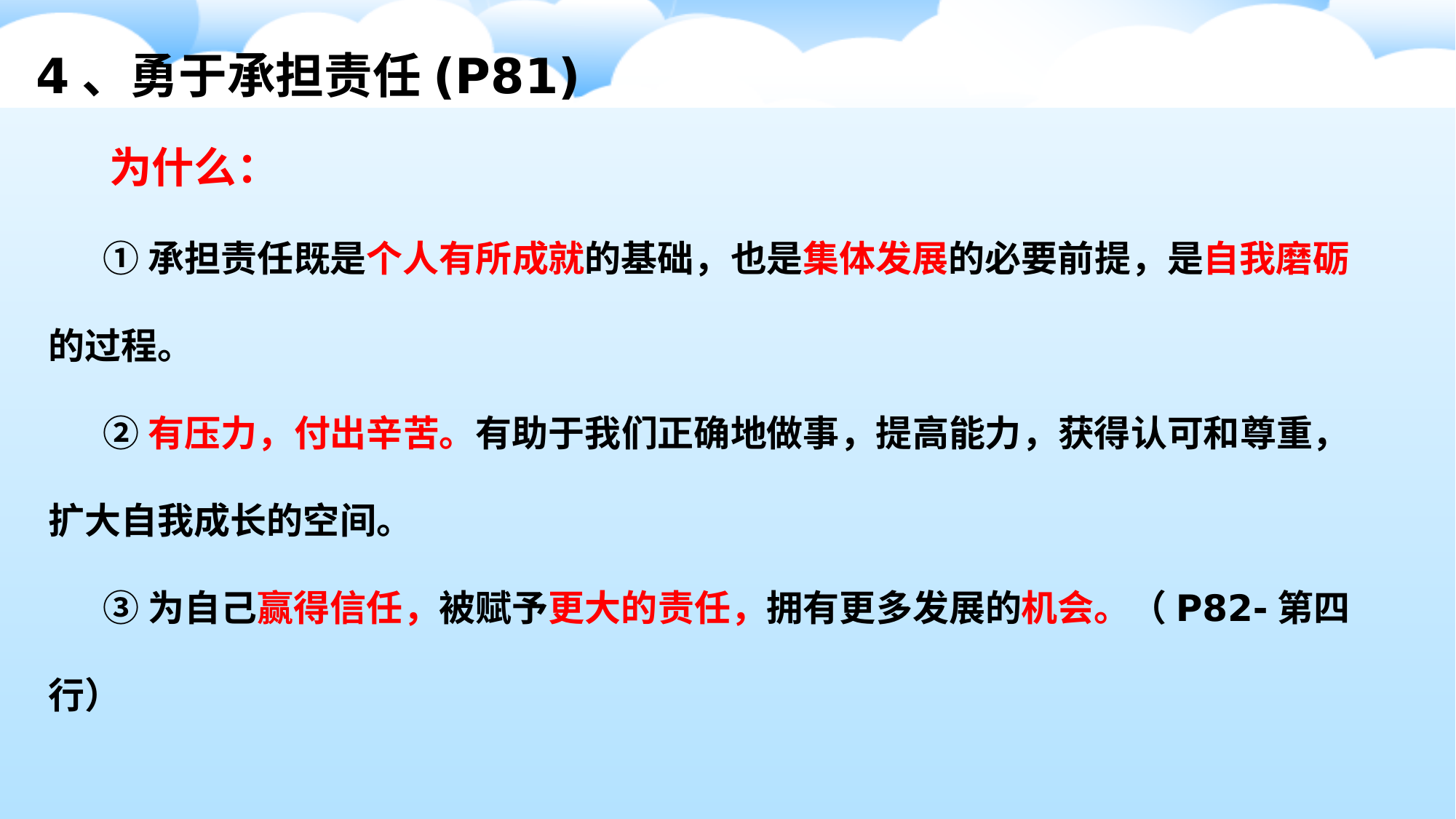

4、勇于承担责任(P81)
 为什么：
①承担责任既是个人有所成就的基础，也是集体发展的必要前提，是自我磨砺的过程。
②有压力，付出辛苦。有助于我们正确地做事，提高能力，获得认可和尊重，扩大自我成长的空间。
③为自己赢得信任，被赋予更大的责任，拥有更多发展的机会。（P82-第四行）